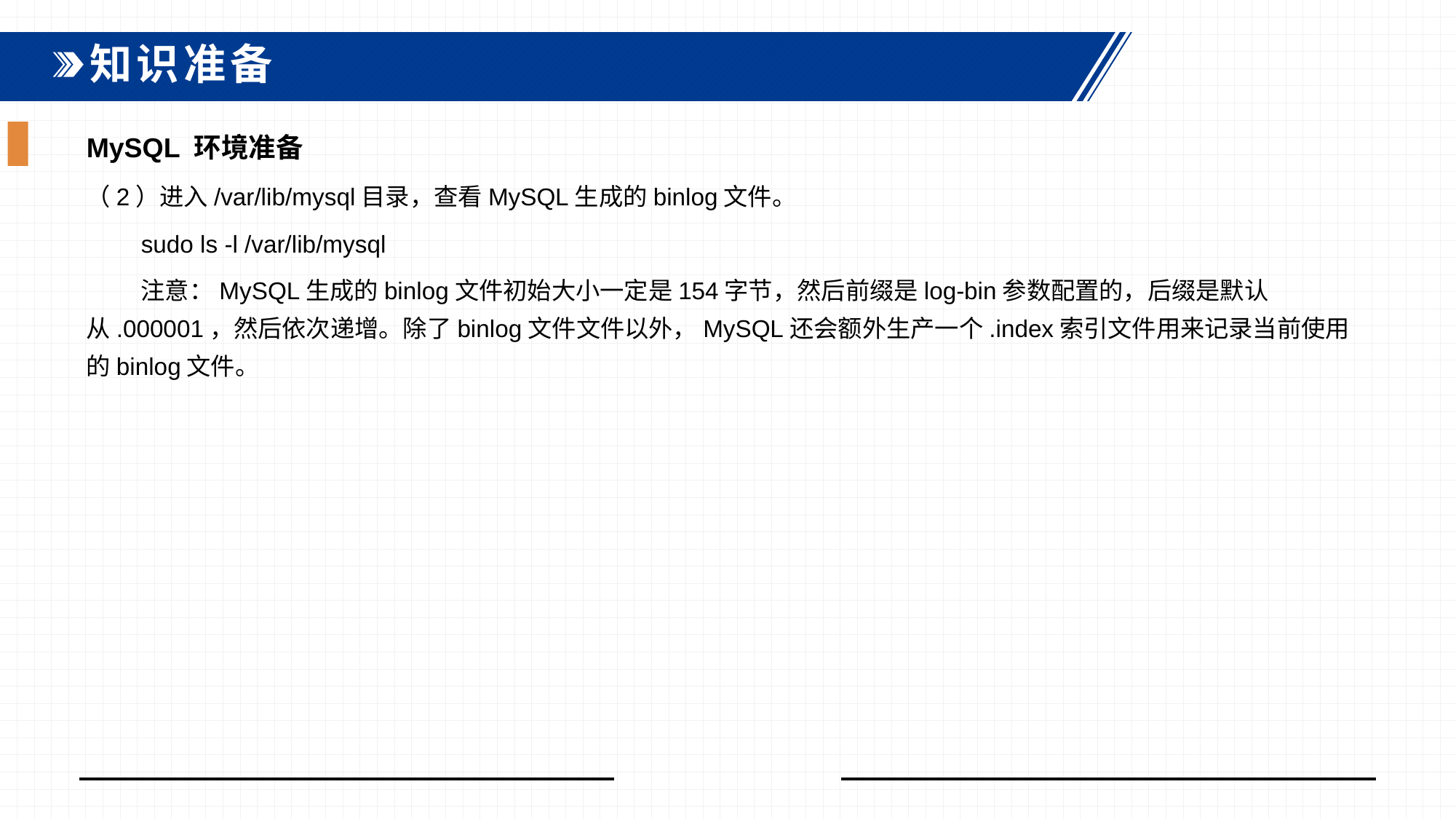

知识准备
MySQL 环境准备
（2）进入/var/lib/mysql目录，查看MySQL生成的binlog文件。
sudo ls -l /var/lib/mysql
注意：MySQL生成的binlog文件初始大小一定是154字节，然后前缀是log-bin参数配置的，后缀是默认从.000001，然后依次递增。除了binlog文件文件以外，MySQL还会额外生产一个.index索引文件用来记录当前使用的binlog文件。